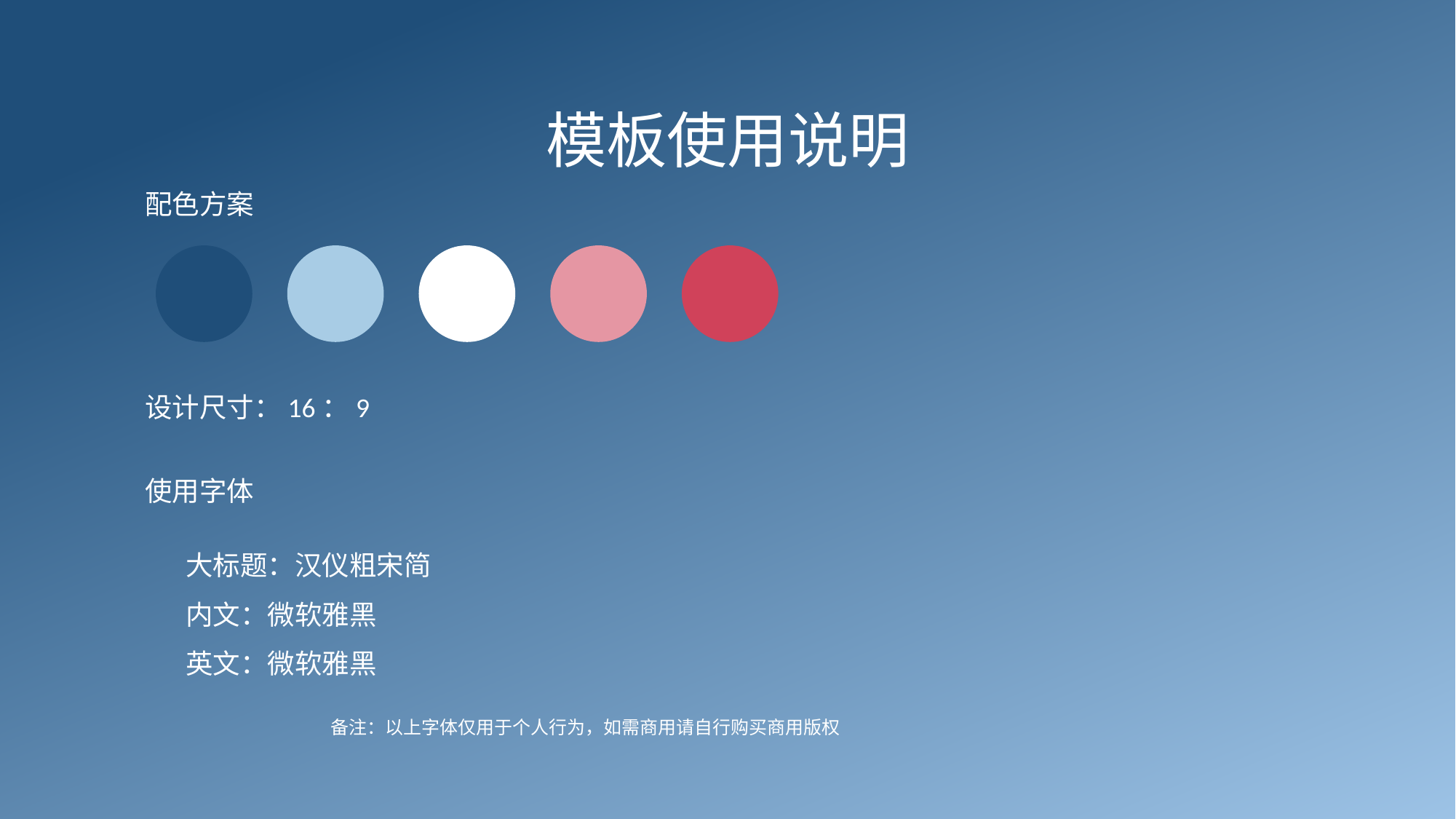

模板使用说明
配色方案

设计尺寸：16：9
使用字体
大标题：汉仪粗宋简
内文：微软雅黑
英文：微软雅黑
备注：以上字体仅用于个人行为，如需商用请自行购买商用版权